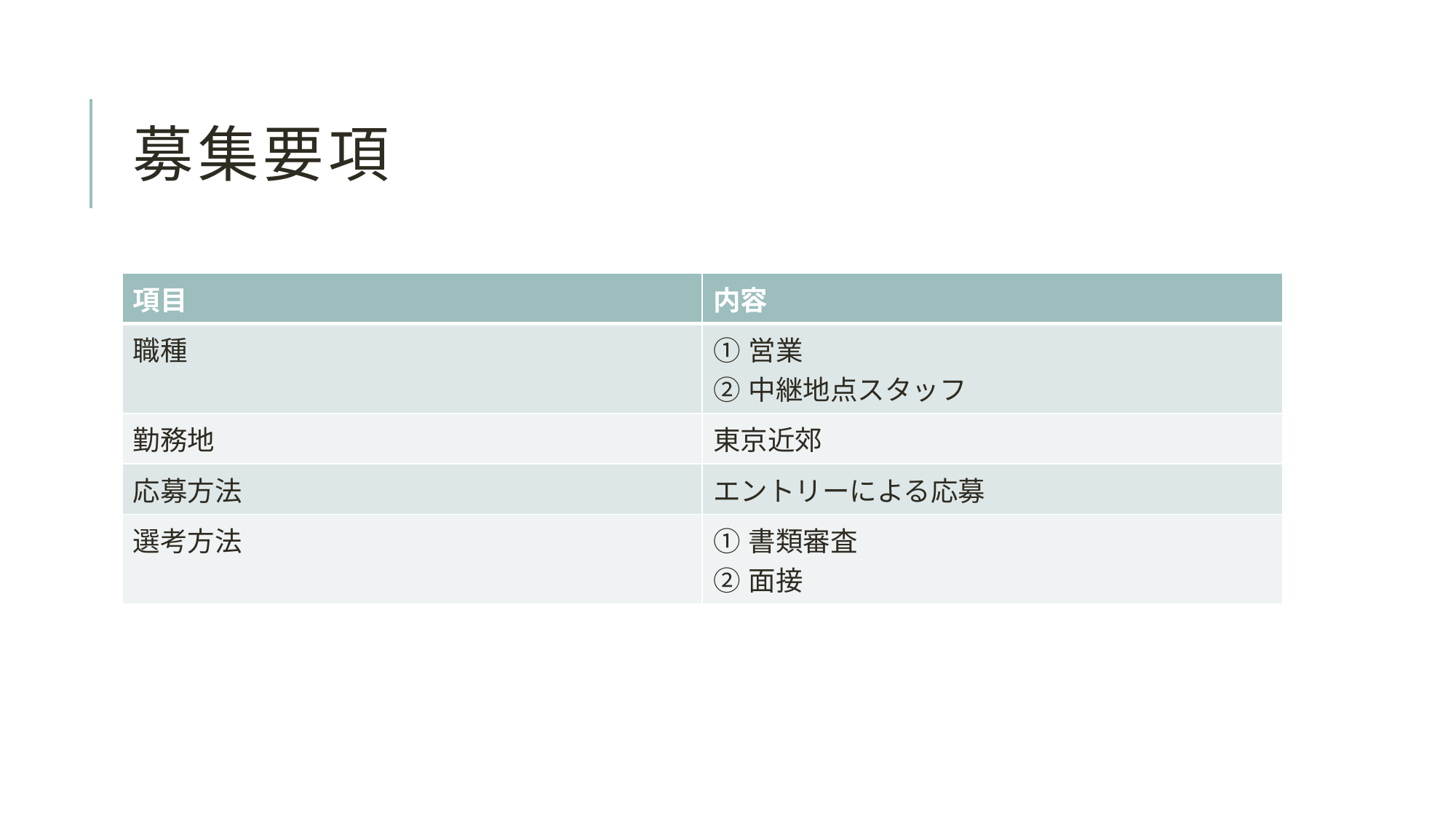

# 募集要項
| 項目 | 内容 |
| --- | --- |
| 職種 | ①営業 ②中継地点スタッフ |
| 勤務地 | 東京近郊 |
| 応募方法 | エントリーによる応募 |
| 選考方法 | ①書類審査 ②面接 |